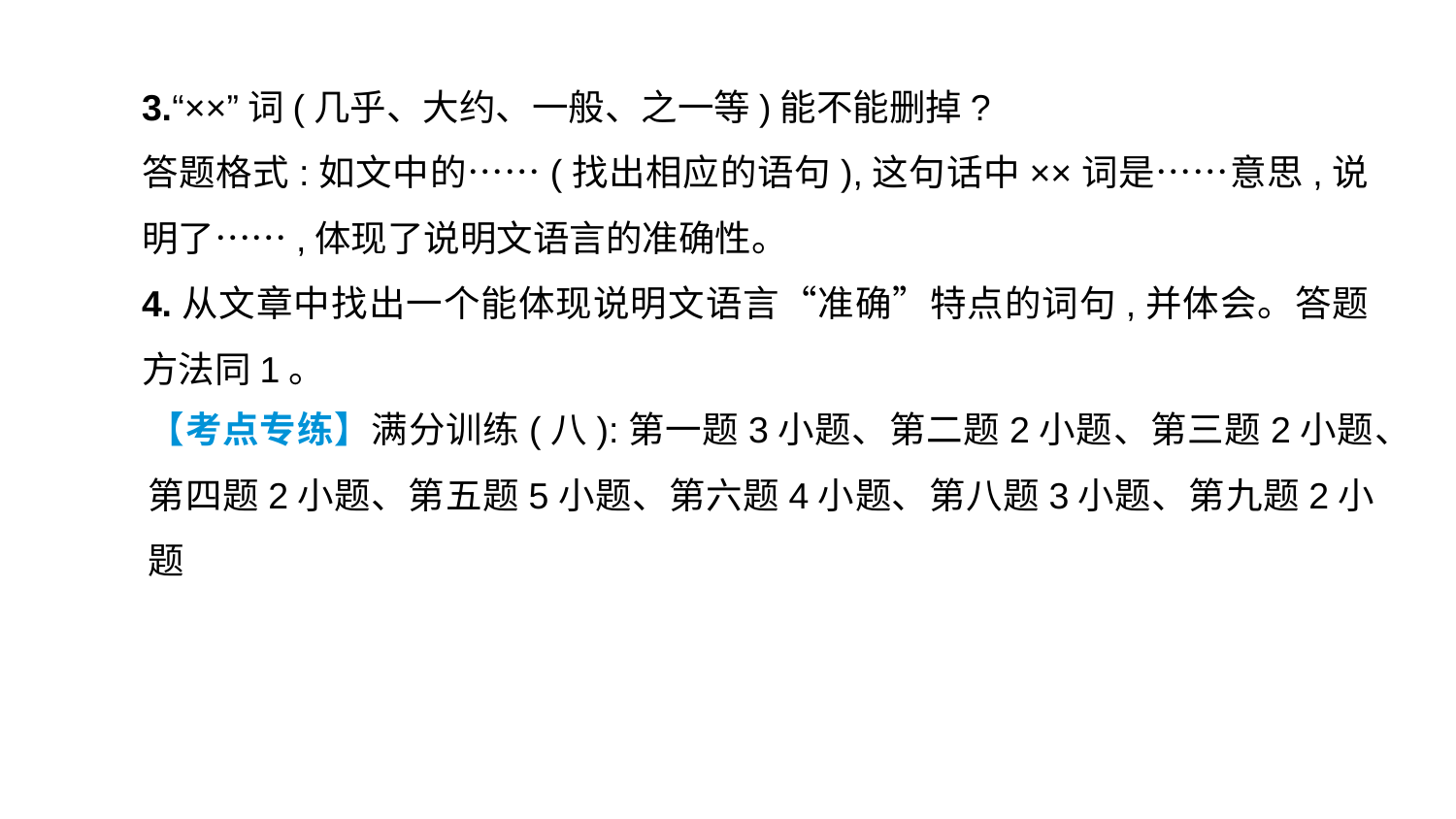

3.“××”词(几乎、大约、一般、之一等)能不能删掉?
答题格式:如文中的……(找出相应的语句),这句话中××词是……意思,说明了……,体现了说明文语言的准确性。
4.从文章中找出一个能体现说明文语言“准确”特点的词句,并体会。答题方法同1。
【考点专练】满分训练(八):第一题3小题、第二题2小题、第三题2小题、第四题2小题、第五题5小题、第六题4小题、第八题3小题、第九题2小题